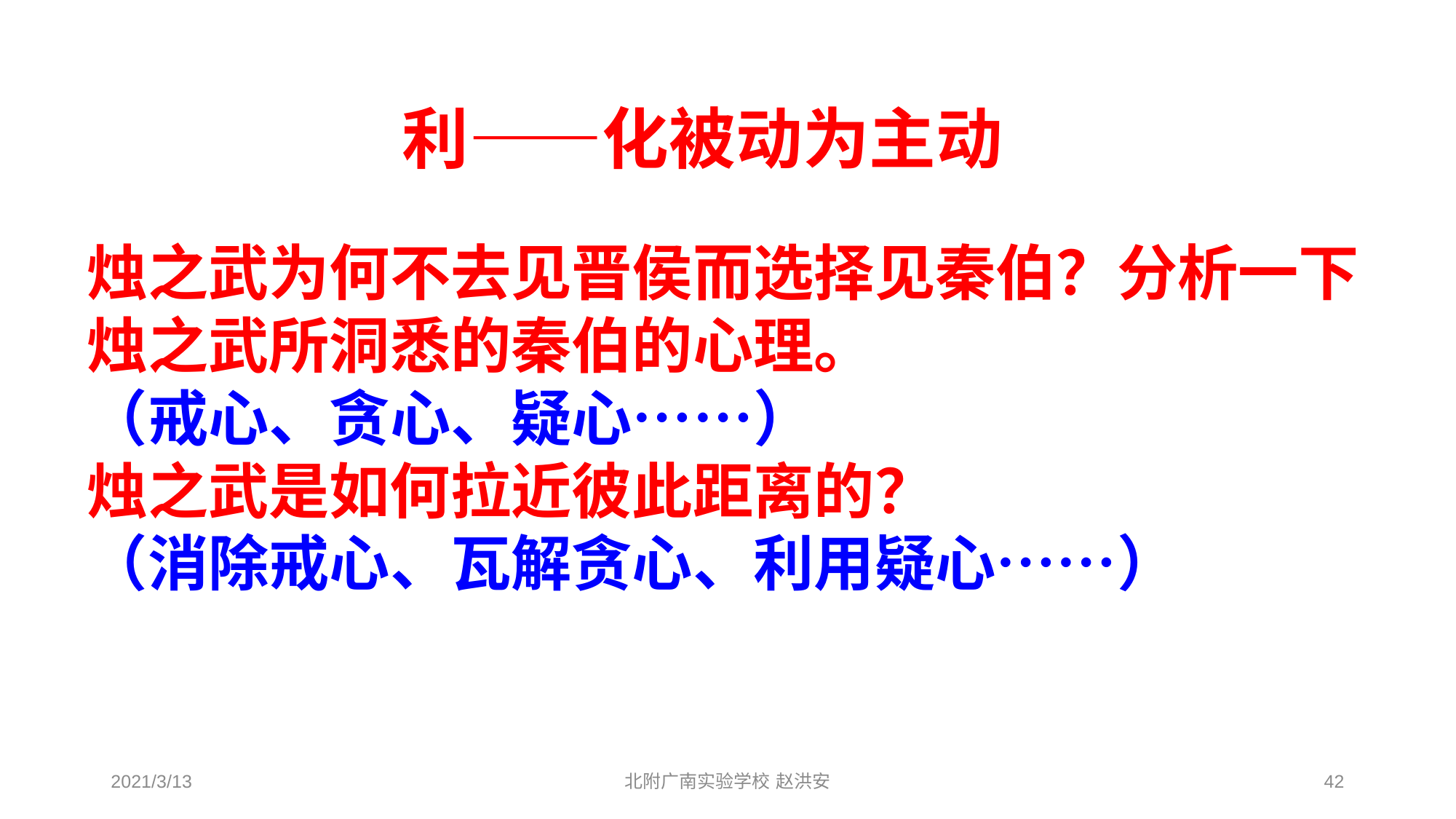

利——化被动为主动
烛之武为何不去见晋侯而选择见秦伯？分析一下烛之武所洞悉的秦伯的心理。
（戒心、贪心、疑心……）
烛之武是如何拉近彼此距离的？
（消除戒心、瓦解贪心、利用疑心……）
2021/3/13
北附广南实验学校 赵洪安
42